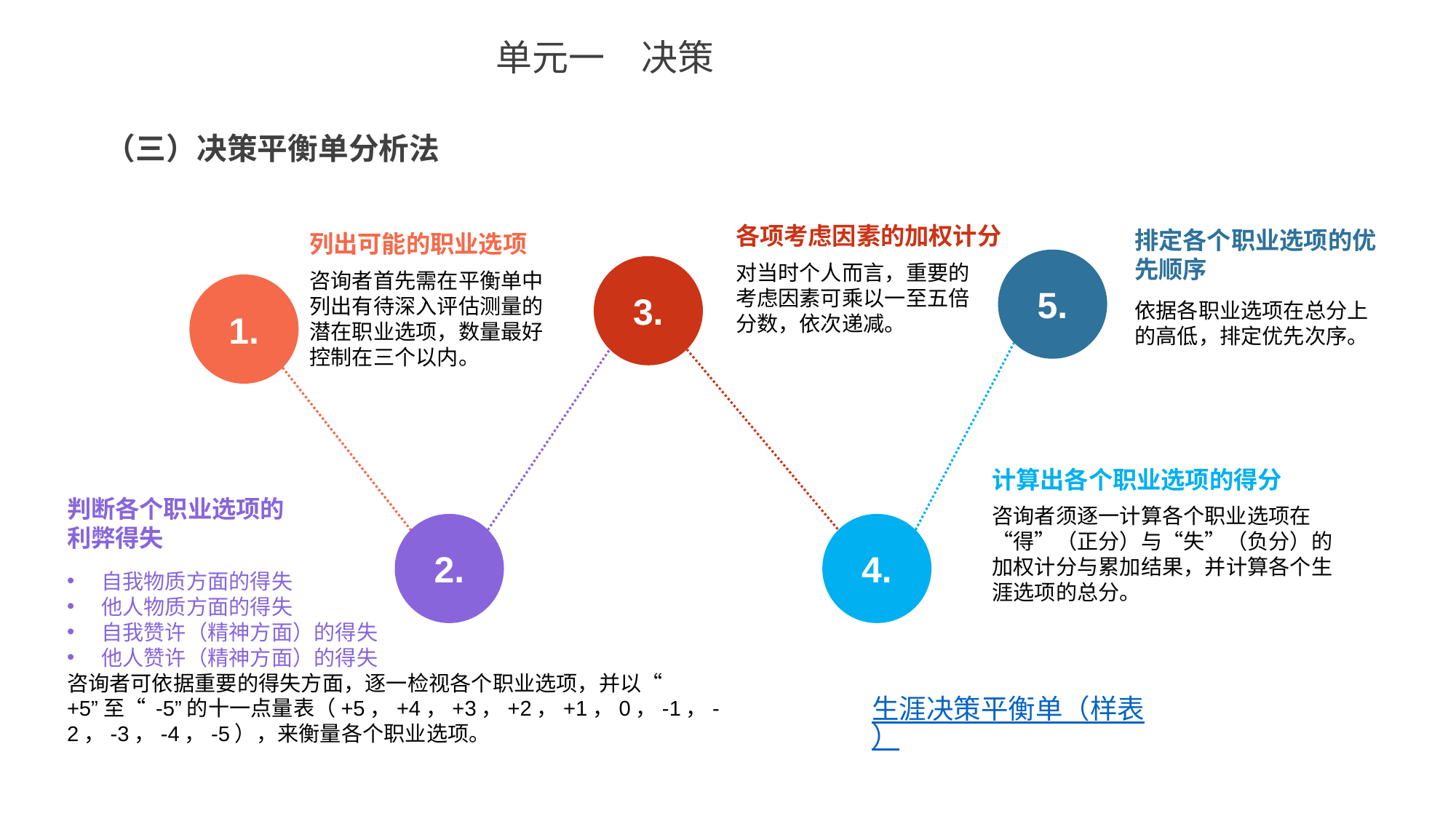

单元一　决策
（三）决策平衡单分析法
各项考虑因素的加权计分
对当时个人而言，重要的考虑因素可乘以一至五倍分数，依次递减。
排定各个职业选项的优先顺序
依据各职业选项在总分上的高低，排定优先次序。
列出可能的职业选项
咨询者首先需在平衡单中列出有待深入评估测量的潜在职业选项，数量最好控制在三个以内。
5.
3.
1.
计算出各个职业选项的得分
咨询者须逐一计算各个职业选项在“得”（正分）与“失”（负分）的加权计分与累加结果，并计算各个生涯选项的总分。
判断各个职业选项的利弊得失
自我物质方面的得失
他人物质方面的得失
自我赞许（精神方面）的得失
他人赞许（精神方面）的得失
咨询者可依据重要的得失方面，逐一检视各个职业选项，并以“ +5”至“ -5”的十一点量表（+5，+4，+3，+2，+1，0，-1，-2，-3，-4，-5），来衡量各个职业选项。
2.
4.
生涯决策平衡单（样表）